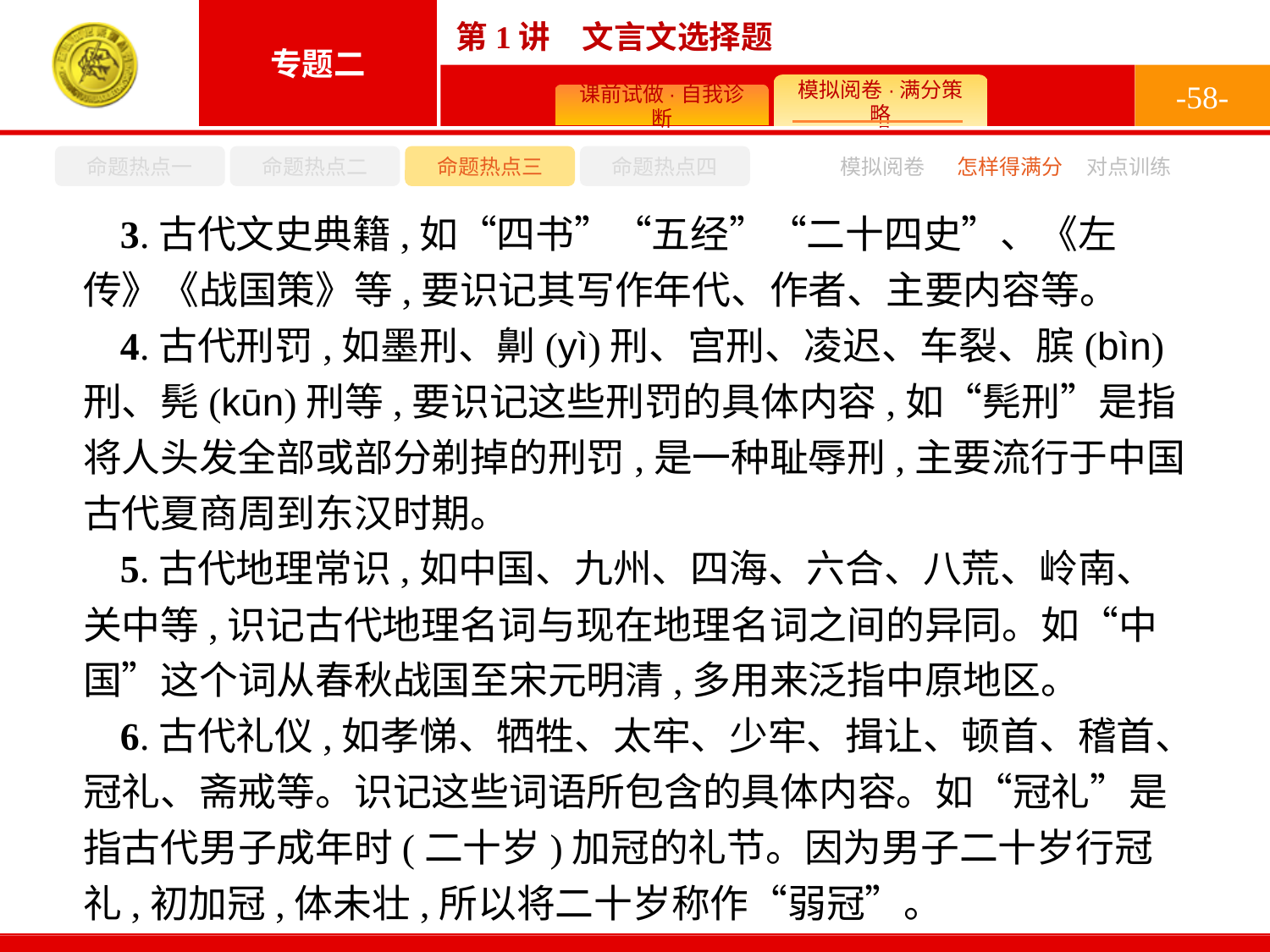

-58-
命题热点一
命题热点二
命题热点三
命题热点四
模拟阅卷
怎样得满分
对点训练
3.古代文史典籍,如“四书”“五经”“二十四史”、《左传》《战国策》等,要识记其写作年代、作者、主要内容等。
4.古代刑罚,如墨刑、劓(yì)刑、宫刑、凌迟、车裂、膑(bìn)刑、髡(kūn)刑等,要识记这些刑罚的具体内容,如“髡刑”是指将人头发全部或部分剃掉的刑罚,是一种耻辱刑,主要流行于中国古代夏商周到东汉时期。
5.古代地理常识,如中国、九州、四海、六合、八荒、岭南、关中等,识记古代地理名词与现在地理名词之间的异同。如“中国”这个词从春秋战国至宋元明清,多用来泛指中原地区。
6.古代礼仪,如孝悌、牺牲、太牢、少牢、揖让、顿首、稽首、冠礼、斋戒等。识记这些词语所包含的具体内容。如“冠礼”是指古代男子成年时(二十岁)加冠的礼节。因为男子二十岁行冠礼,初加冠,体未壮,所以将二十岁称作“弱冠”。